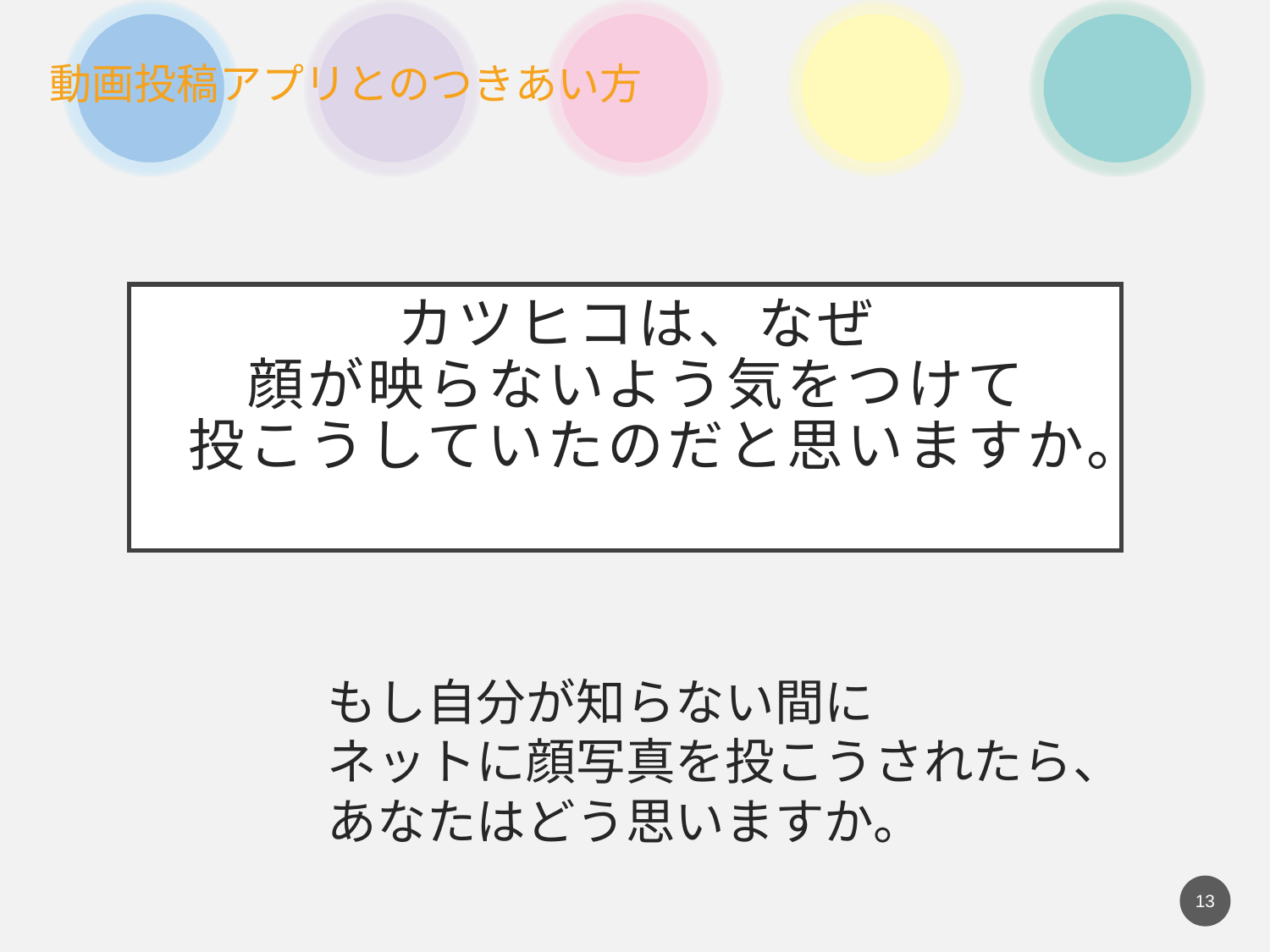

カツヒコは、なぜ
顔が映らないよう気をつけて
投こうしていたのだと思いますか。
もし自分が知らない間に
ネットに顔写真を投こうされたら、
あなたはどう思いますか。
13